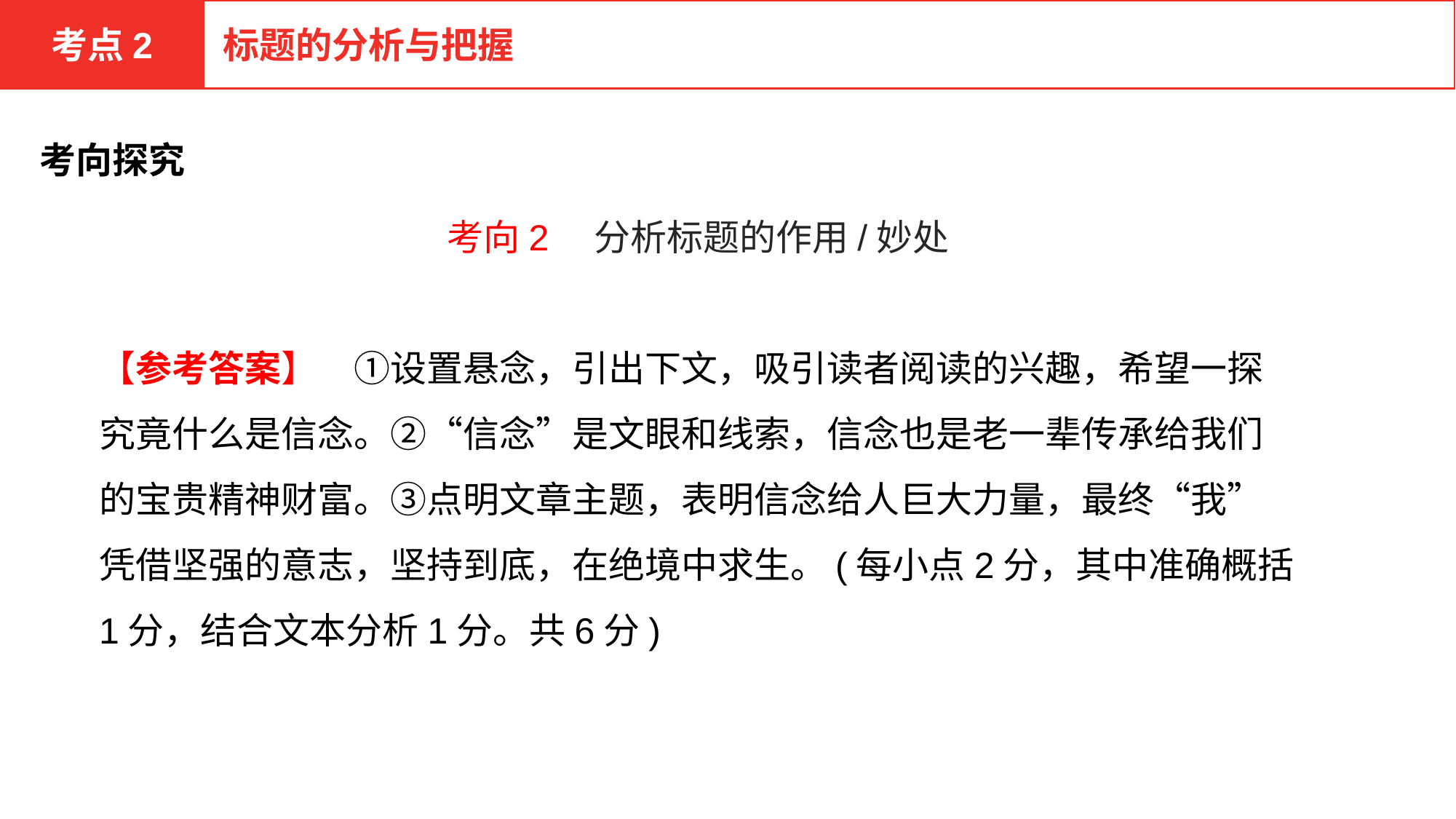

考点2
标题的分析与把握
考向探究
考向2　分析标题的作用/妙处

【参考答案】　①设置悬念，引出下文，吸引读者阅读的兴趣，希望一探究竟什么是信念。②“信念”是文眼和线索，信念也是老一辈传承给我们的宝贵精神财富。③点明文章主题，表明信念给人巨大力量，最终“我”凭借坚强的意志，坚持到底，在绝境中求生。(每小点2分，其中准确概括1分，结合文本分析1分。共6分)